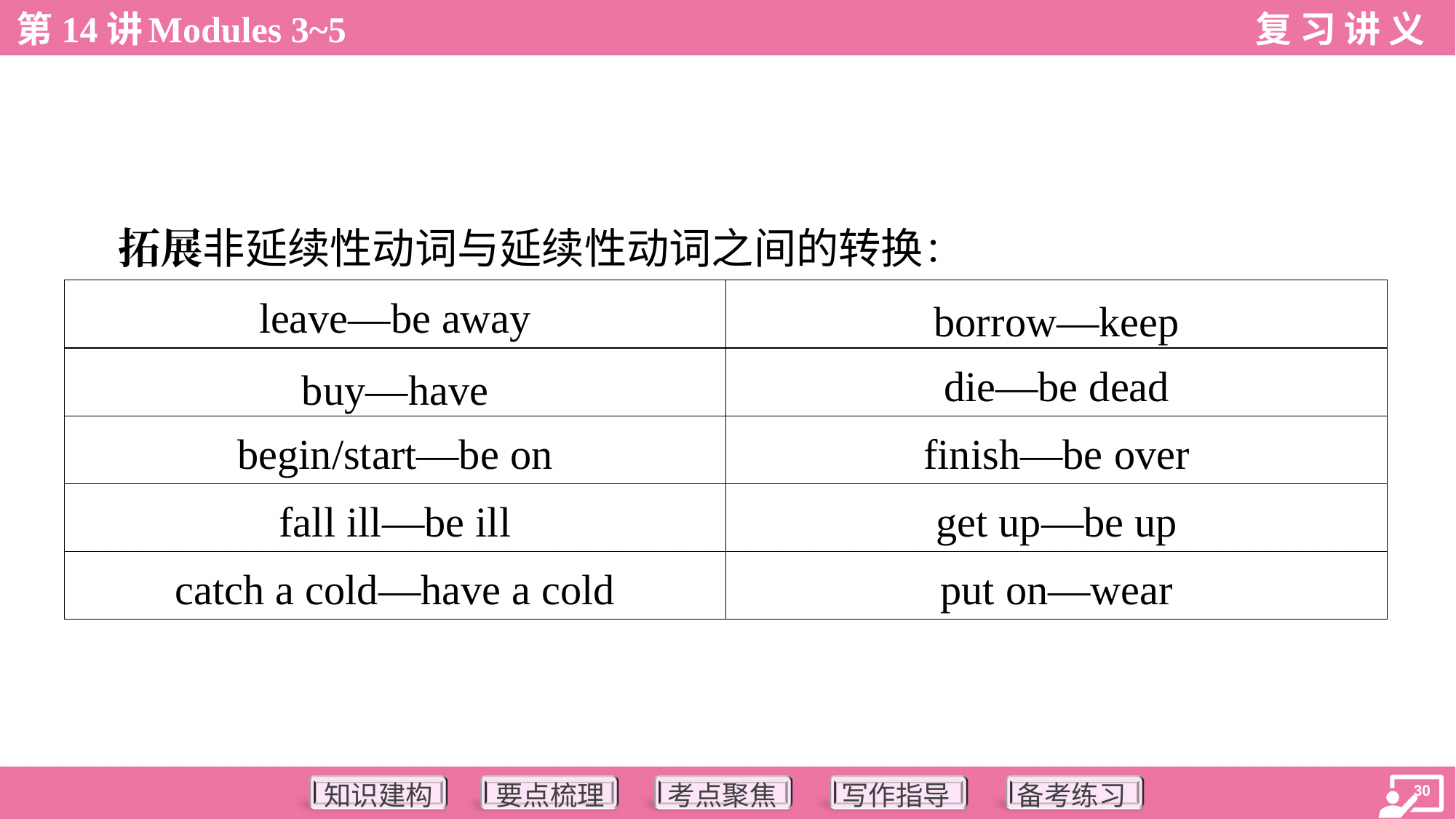

拓展非延续性动词与延续性动词之间的转换：
| leave—be away | borrow—keep |
| --- | --- |
| buy—have | die—be dead |
| begin/start—be on | finish—be over |
| fall ill—be ill | get up—be up |
| catch a cold—have a cold | put on—wear |